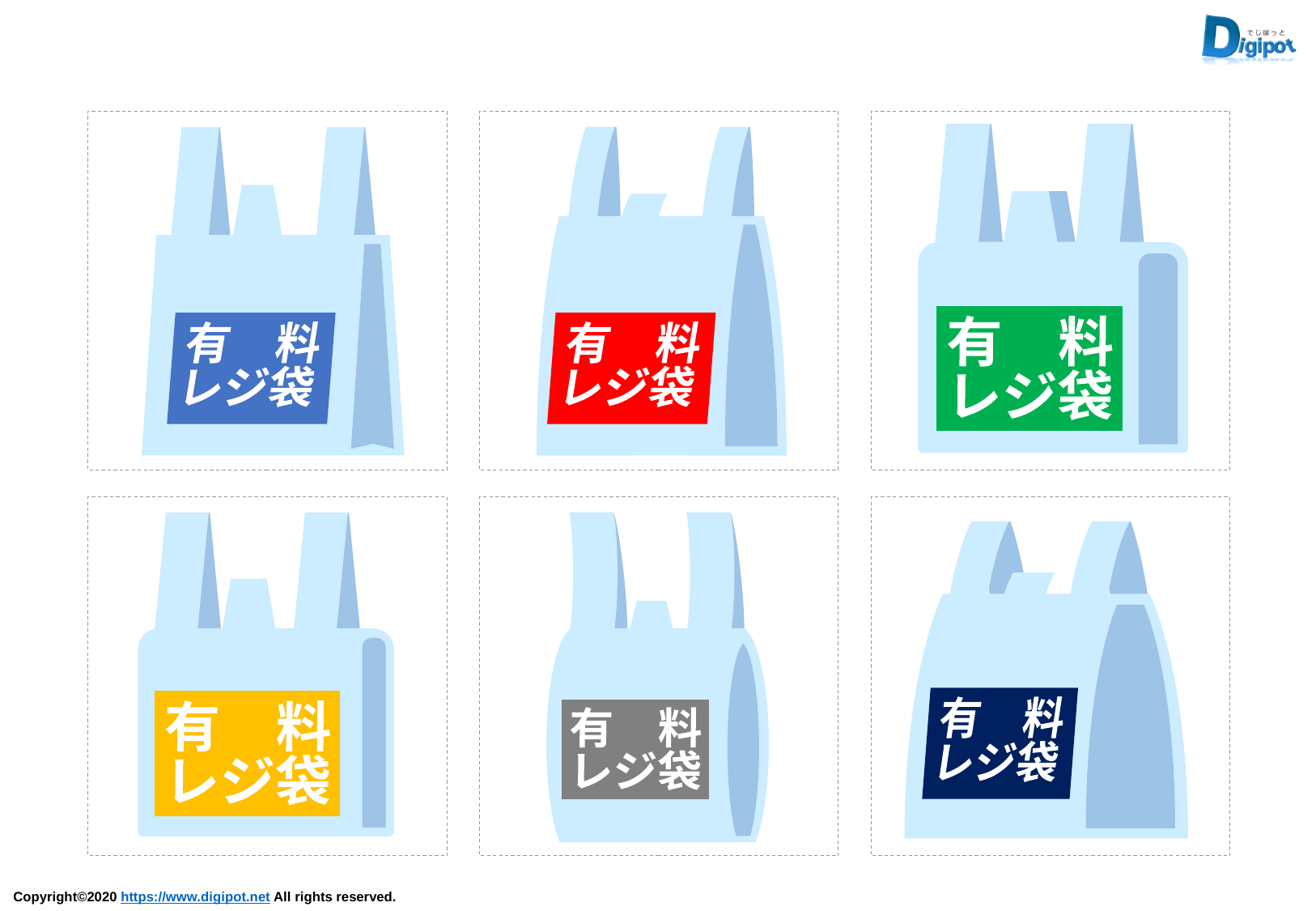

有　料
レジ袋

有　料
レジ袋

有　料
レジ袋

有　料
レジ袋

有　料
レジ袋

有　料
レジ袋